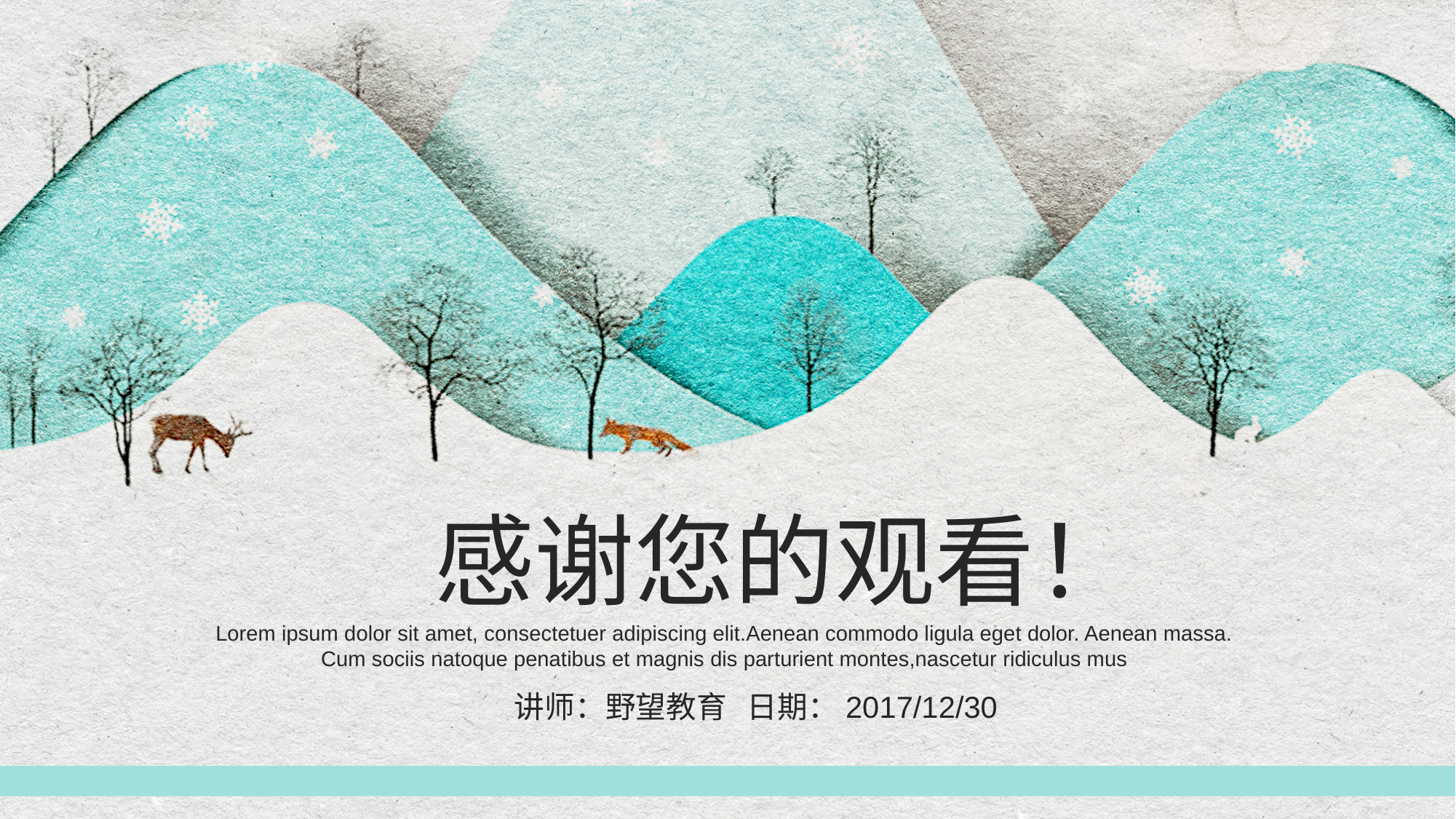

感谢您的观看！
Lorem ipsum dolor sit amet, consectetuer adipiscing elit.Aenean commodo ligula eget dolor. Aenean massa. Cum sociis natoque penatibus et magnis dis parturient montes,nascetur ridiculus mus
讲师：野望教育   日期：2017/12/30